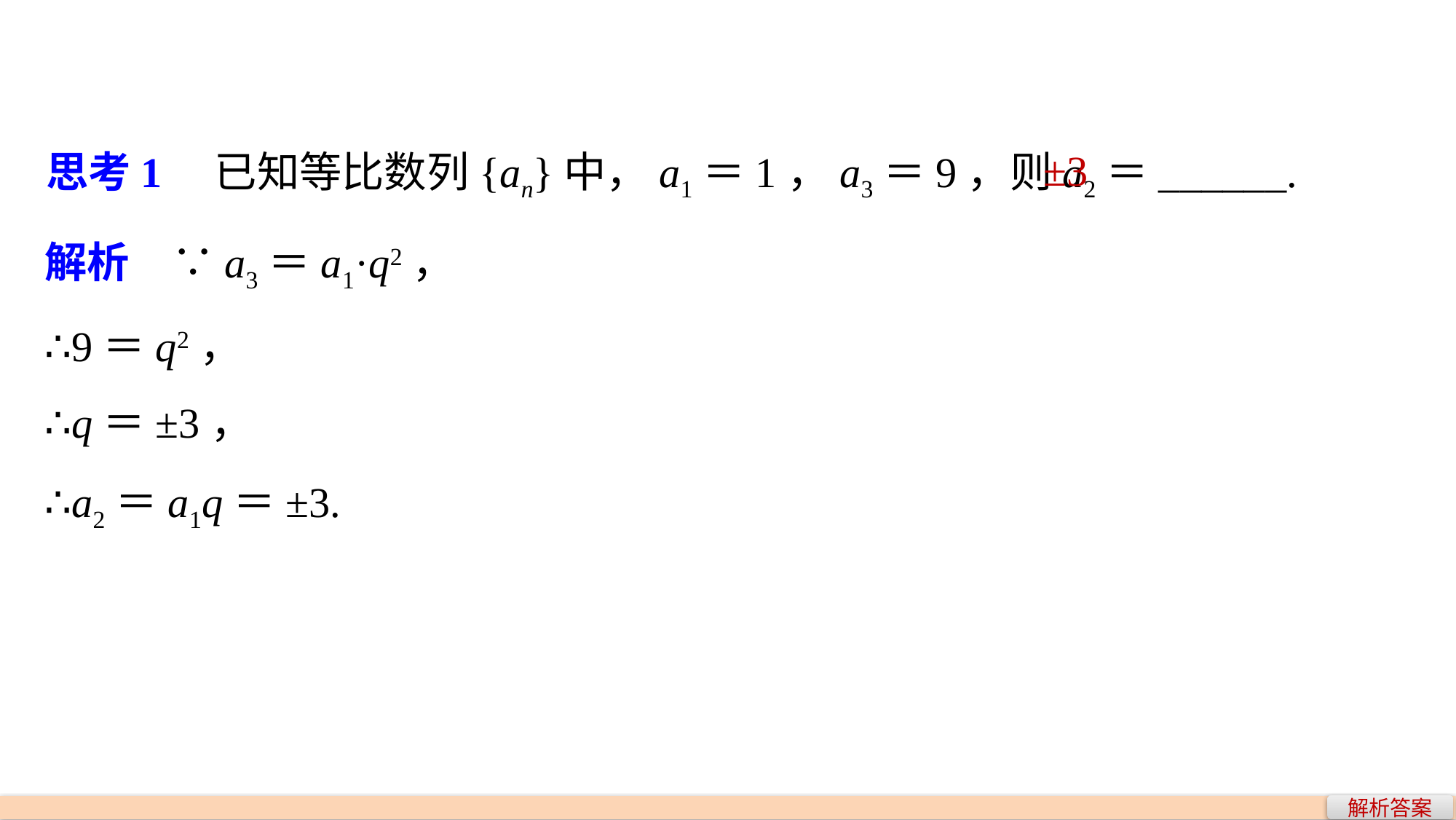

思考1　已知等比数列{an}中，a1＝1，a3＝9，则a2＝______.
±3
解析　∵a3＝a1·q2，
∴9＝q2，
∴q＝±3，
∴a2＝a1q＝±3.
解析答案